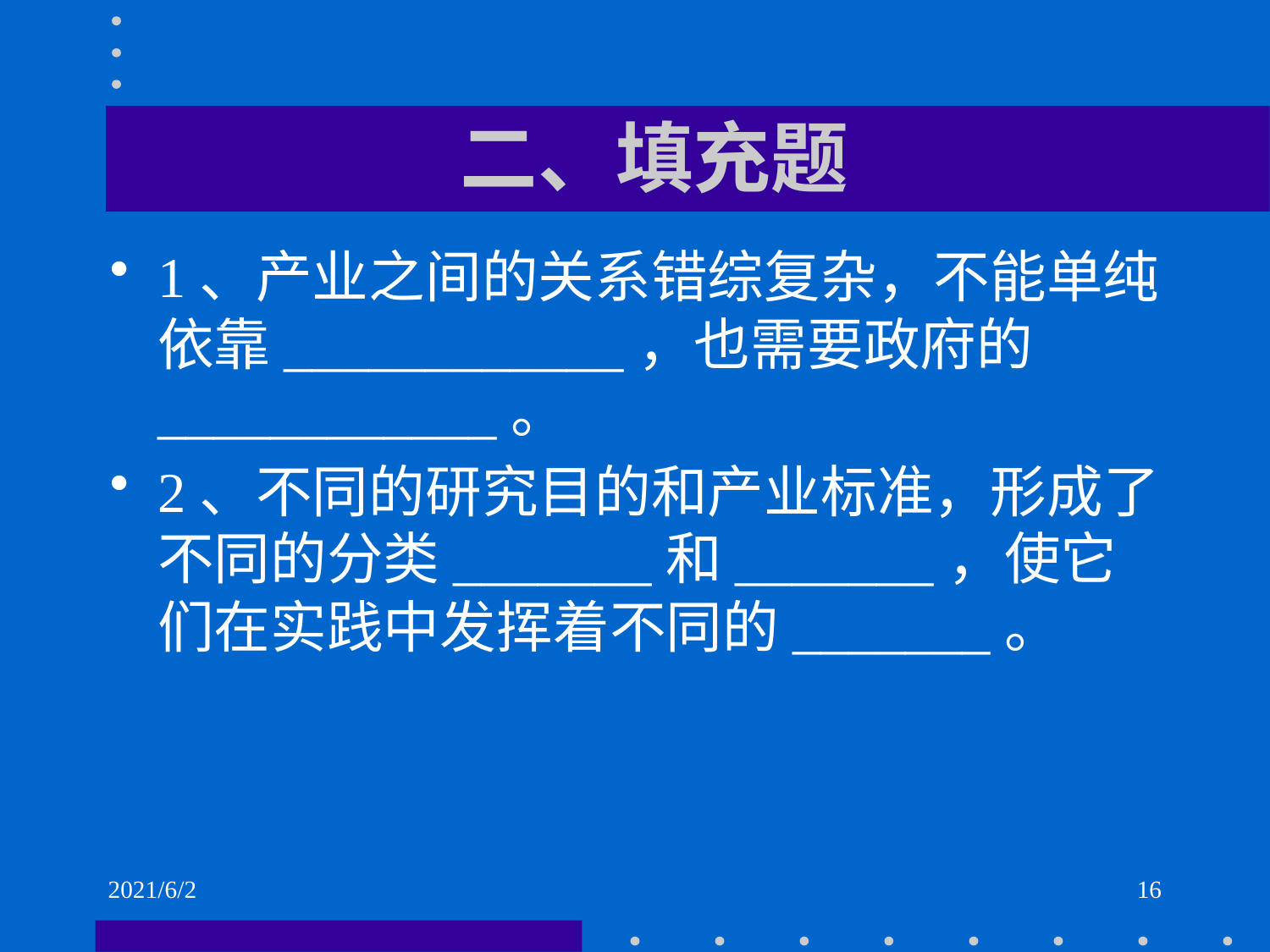

# 二、填充题
1、产业之间的关系错综复杂，不能单纯依靠____________，也需要政府的____________。
2、不同的研究目的和产业标准，形成了不同的分类_______和_______，使它们在实践中发挥着不同的_______。
2021/6/2
16